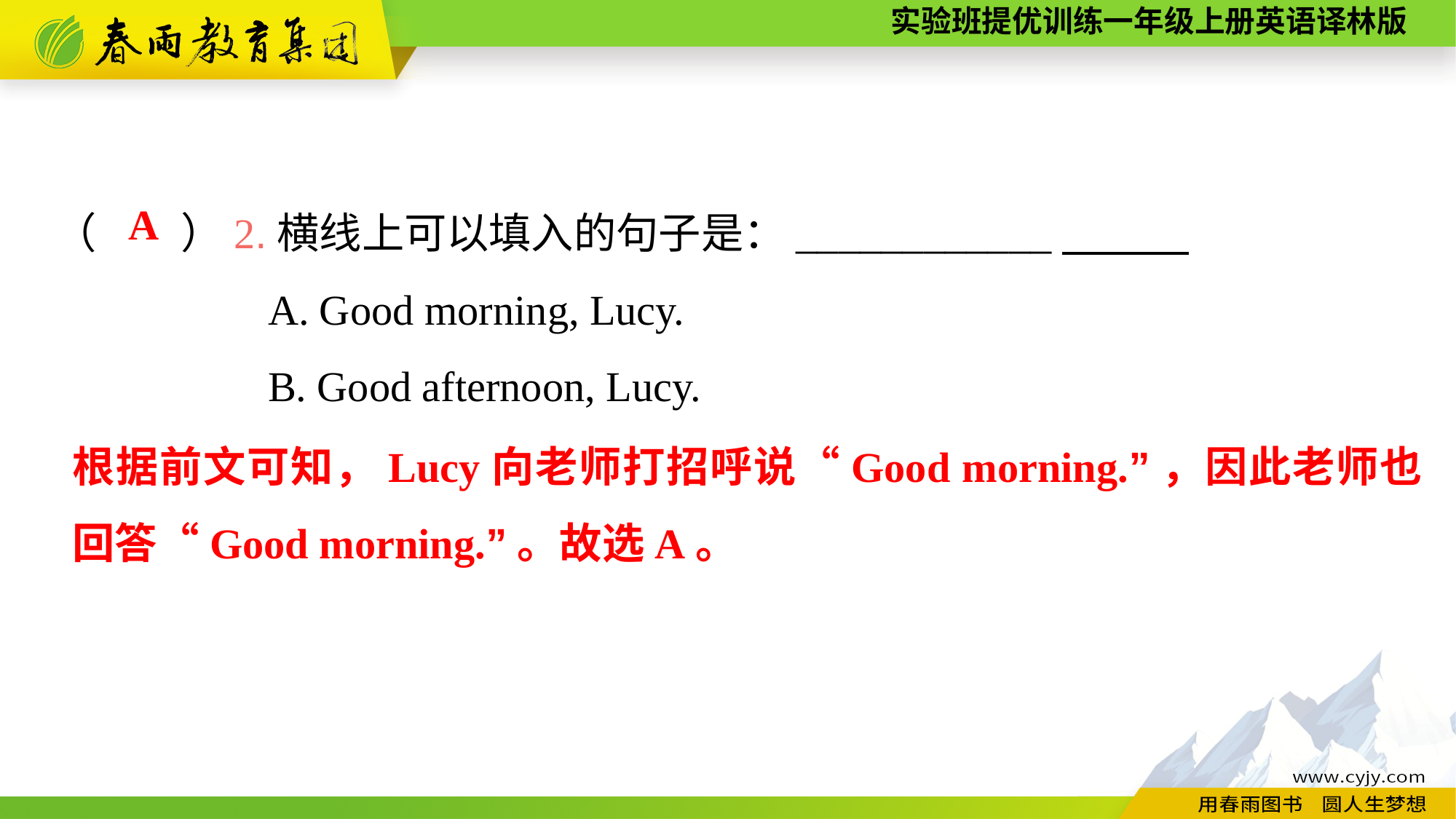

（　　）2.横线上可以填入的句子是：____________
A. Good morning, Lucy.
B. Good afternoon, Lucy.
A
根据前文可知，Lucy向老师打招呼说“Good morning.”，因此老师也回答“Good morning.”。故选A。